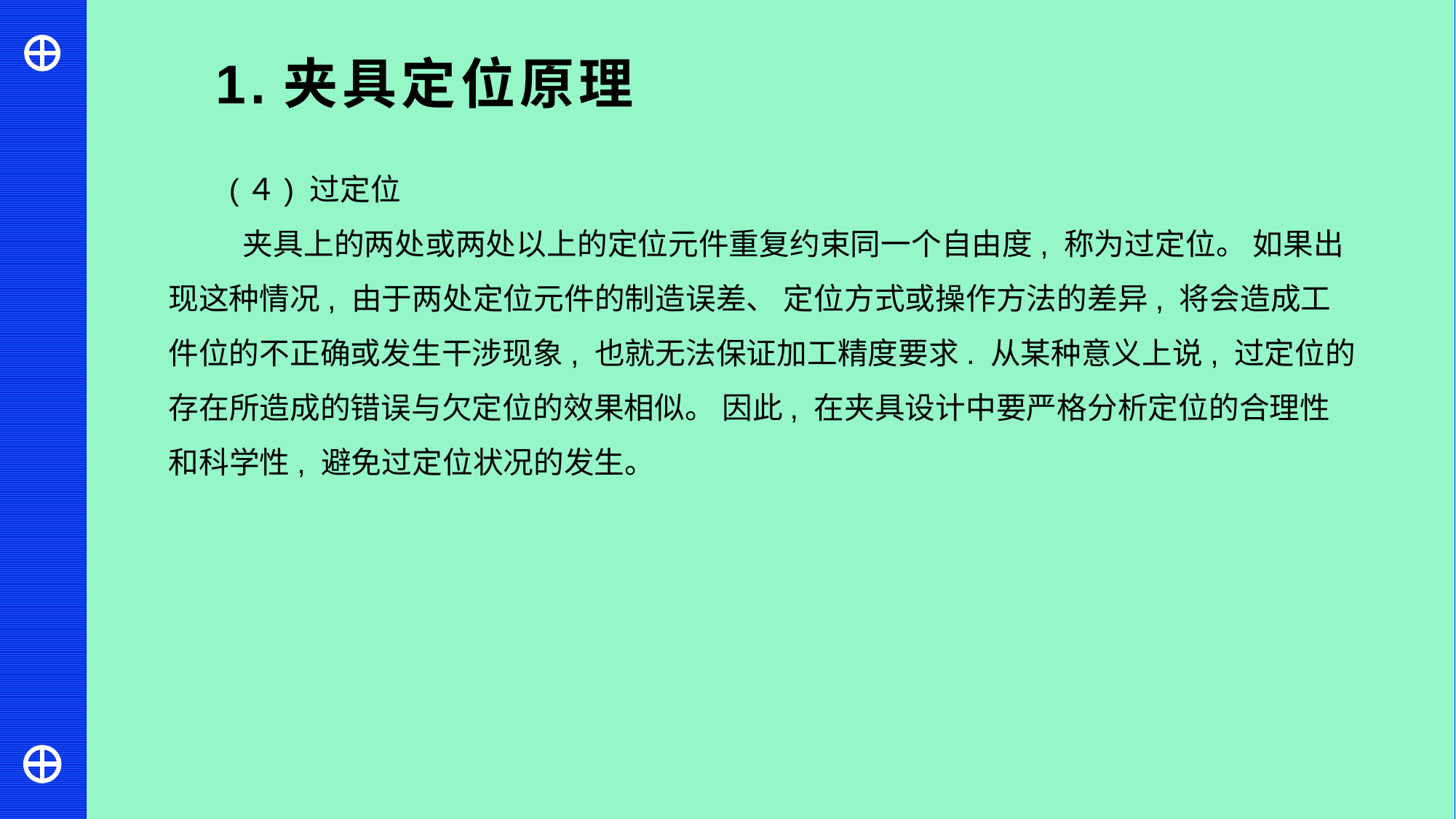

1.夹具定位原理
(４) 过定位
 夹具上的两处或两处以上的定位元件重复约束同一个自由度, 称为过定位。 如果出现这种情况, 由于两处定位元件的制造误差、 定位方式或操作方法的差异, 将会造成工件位的不正确或发生干涉现象, 也就无法保证加工精度要求. 从某种意义上说, 过定位的存在所造成的错误与欠定位的效果相似。 因此, 在夹具设计中要严格分析定位的合理性和科学性, 避免过定位状况的发生。